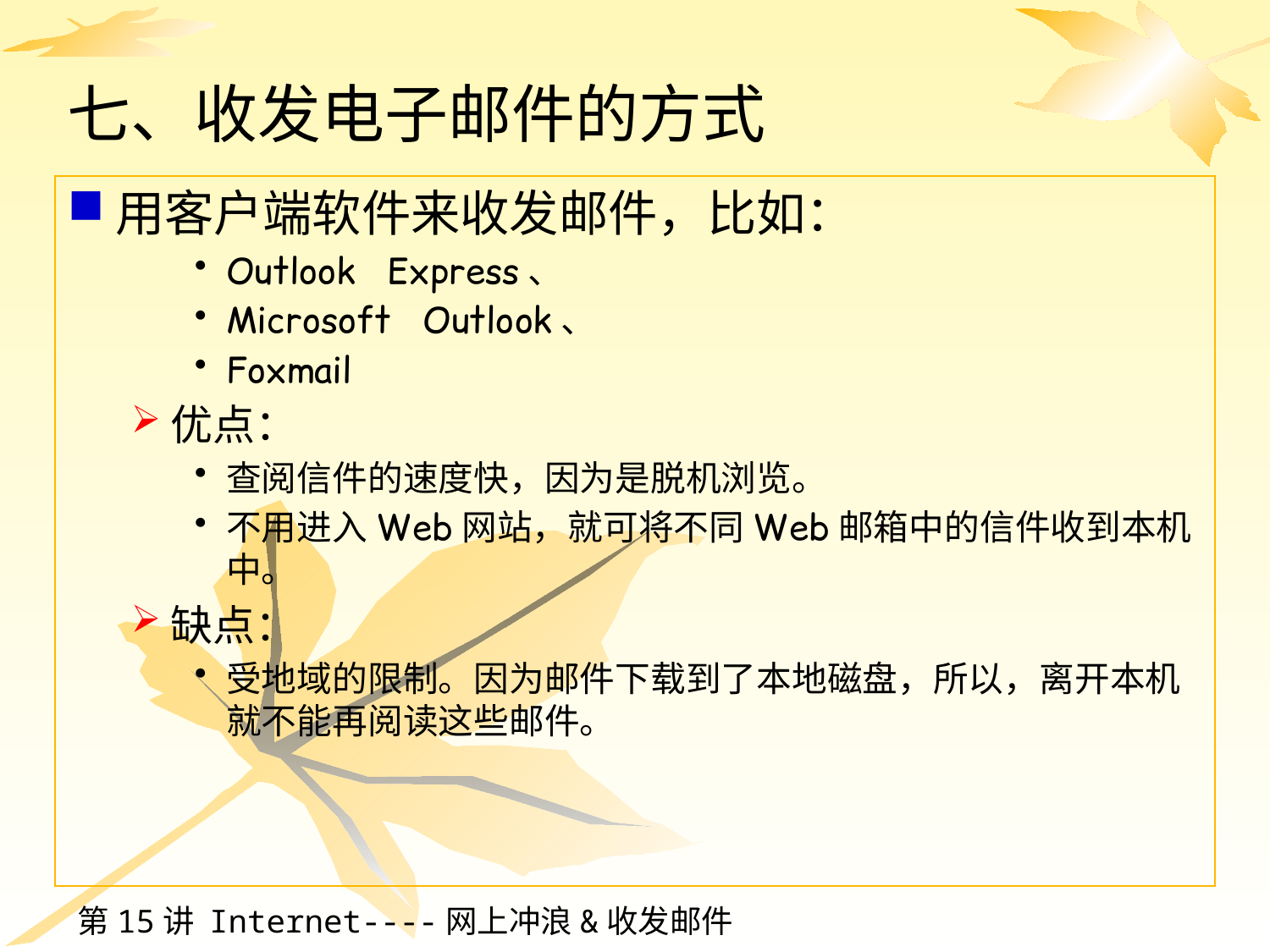

# 七、收发电子邮件的方式
用客户端软件来收发邮件，比如：
Outlook   Express、
Microsoft   Outlook、
Foxmail
优点：
查阅信件的速度快，因为是脱机浏览。
不用进入Web网站，就可将不同Web邮箱中的信件收到本机中。
缺点：
受地域的限制。因为邮件下载到了本地磁盘，所以，离开本机就不能再阅读这些邮件。